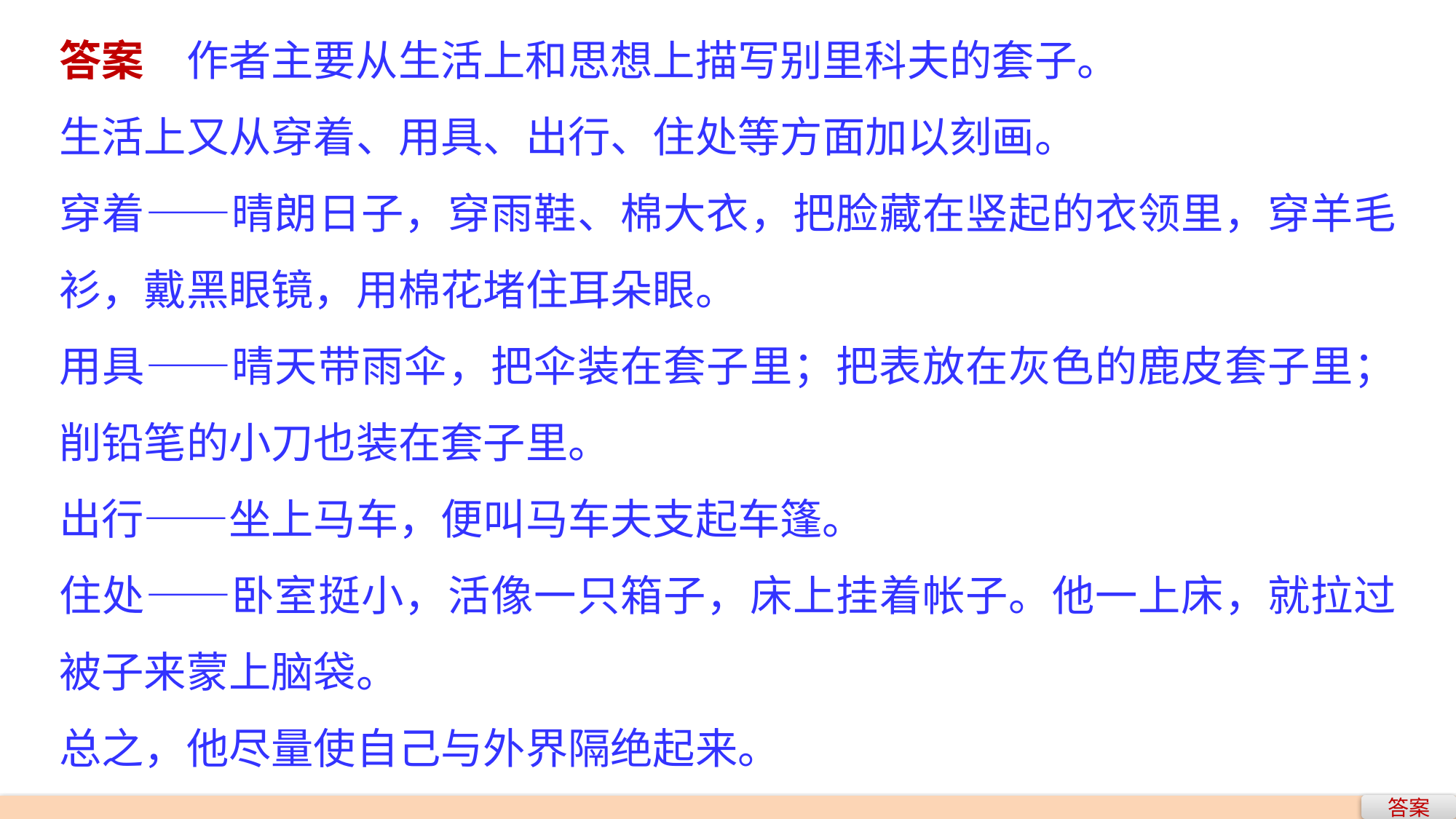

答案　作者主要从生活上和思想上描写别里科夫的套子。
生活上又从穿着、用具、出行、住处等方面加以刻画。
穿着——晴朗日子，穿雨鞋、棉大衣，把脸藏在竖起的衣领里，穿羊毛衫，戴黑眼镜，用棉花堵住耳朵眼。
用具——晴天带雨伞，把伞装在套子里；把表放在灰色的鹿皮套子里；削铅笔的小刀也装在套子里。
出行——坐上马车，便叫马车夫支起车篷。
住处——卧室挺小，活像一只箱子，床上挂着帐子。他一上床，就拉过被子来蒙上脑袋。
总之，他尽量使自己与外界隔绝起来。
答案